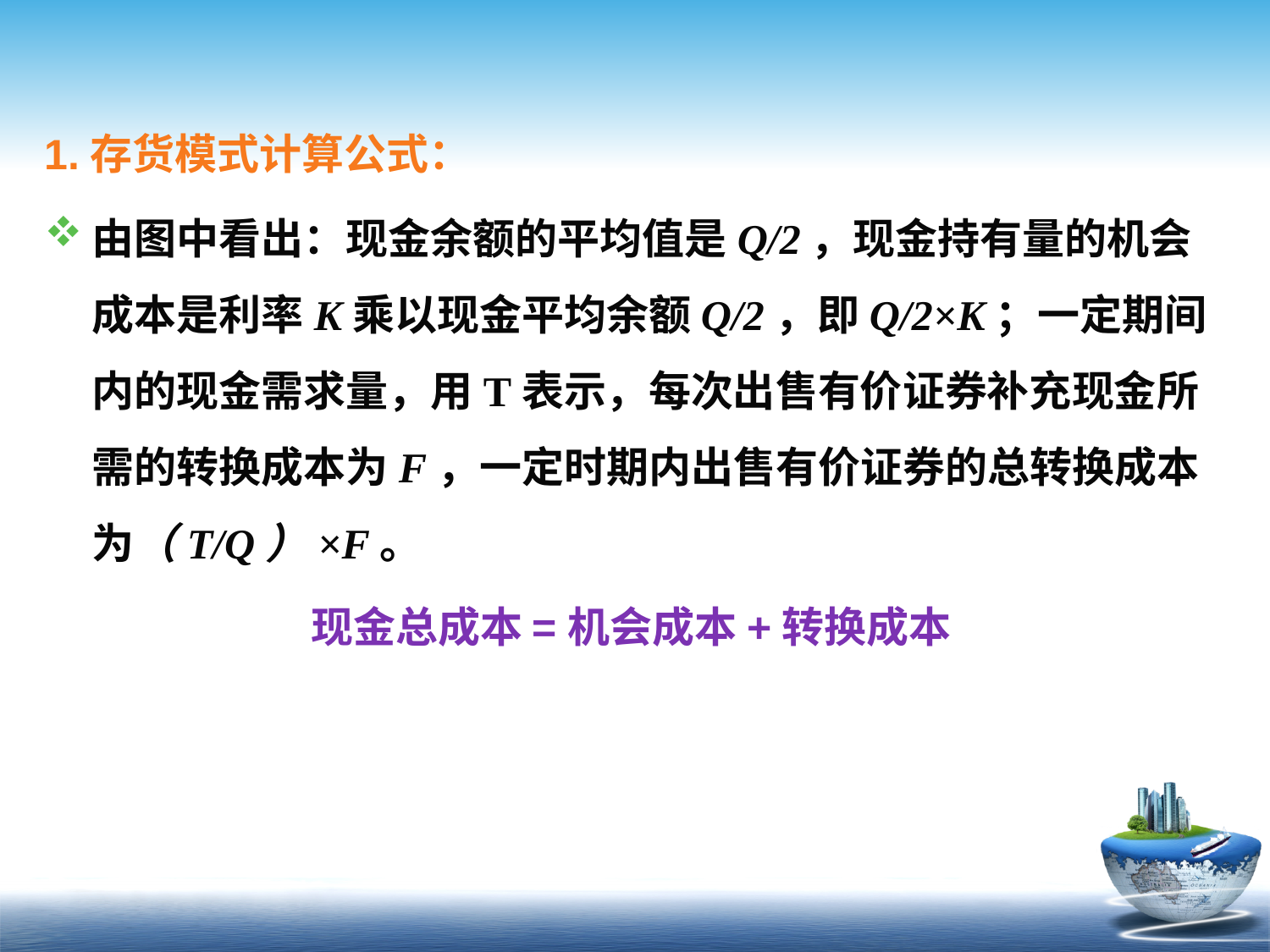

1.存货模式计算公式：
由图中看出：现金余额的平均值是Q/2，现金持有量的机会成本是利率K乘以现金平均余额Q/2，即Q/2×K；一定期间内的现金需求量，用T表示，每次出售有价证券补充现金所需的转换成本为F，一定时期内出售有价证券的总转换成本为（T/Q）×F。
现金总成本=机会成本+转换成本